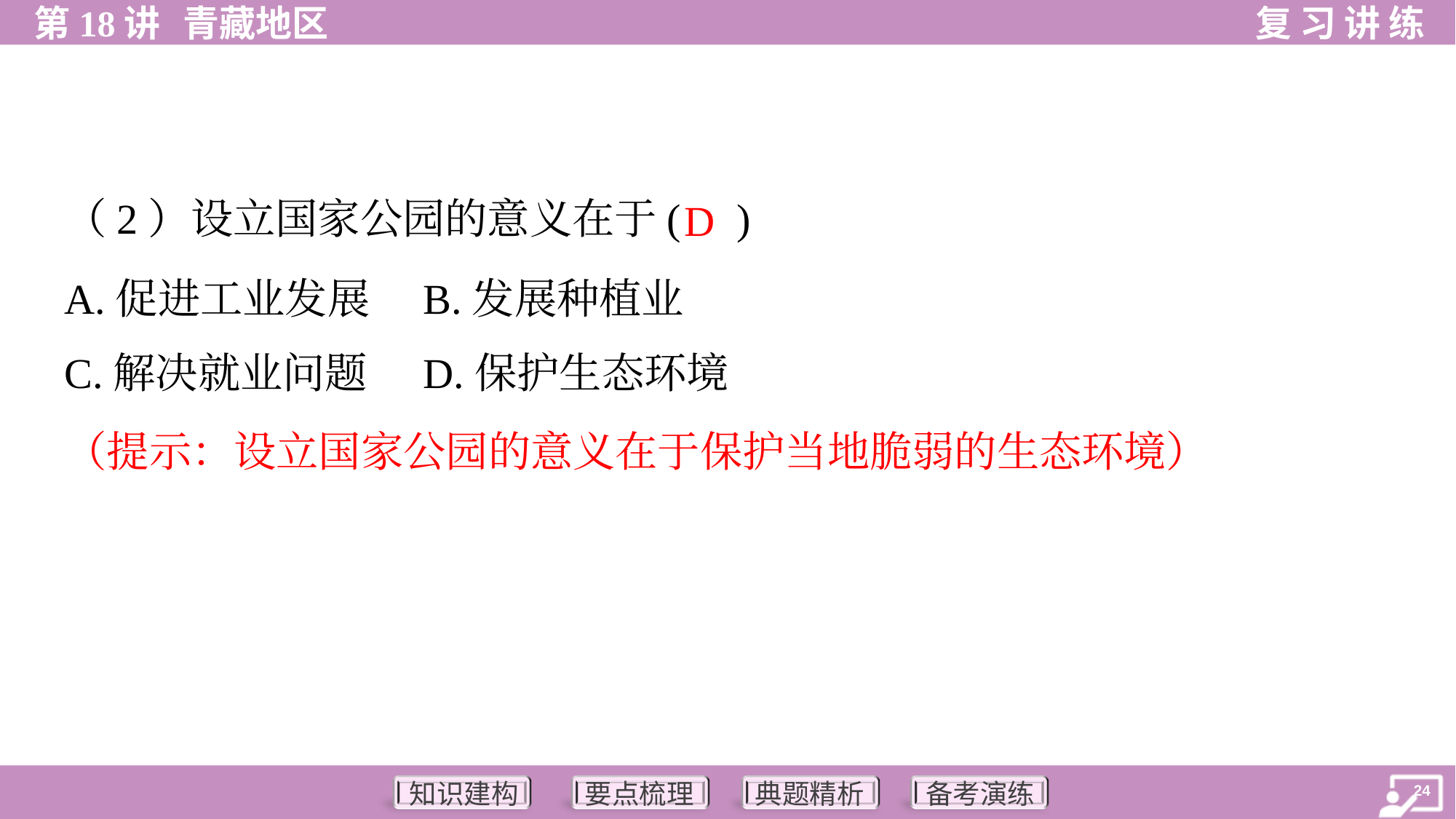

（2）设立国家公园的意义在于(     )
D
A.促进工业发展	B.发展种植业
C.解决就业问题	D.保护生态环境
（提示：设立国家公园的意义在于保护当地脆弱的生态环境）